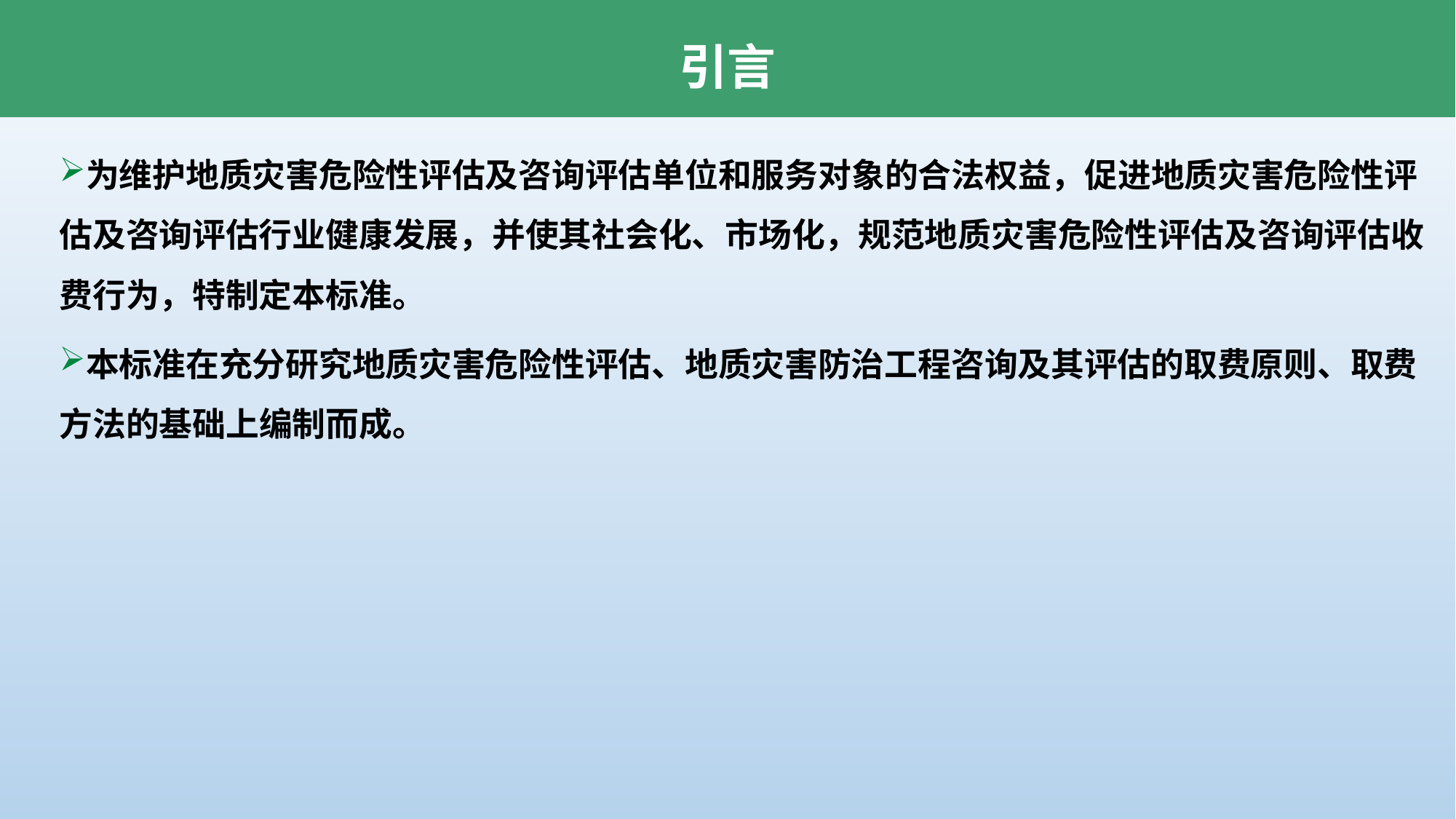

引言

为维护地质灾害危险性评估及咨询评估单位和服务对象的合法权益，促进地质灾害危险性评估及咨询评估行业健康发展，并使其社会化、市场化，规范地质灾害危险性评估及咨询评估收费行为，特制定本标准。
本标准在充分研究地质灾害危险性评估、地质灾害防治工程咨询及其评估的取费原则、取费方法的基础上编制而成。